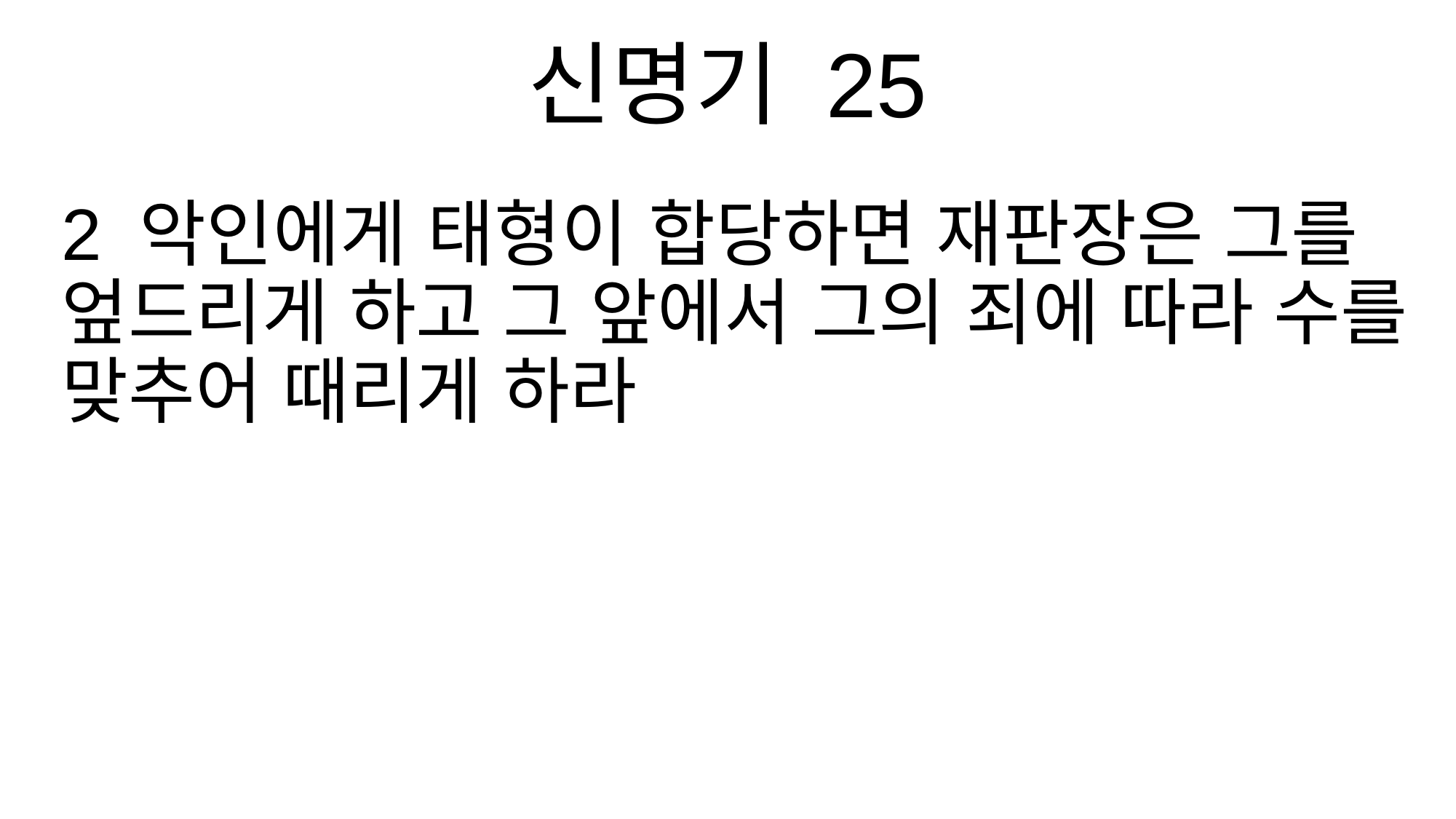

신명기 25
2 악인에게 태형이 합당하면 재판장은 그를 엎드리게 하고 그 앞에서 그의 죄에 따라 수를 맞추어 때리게 하라